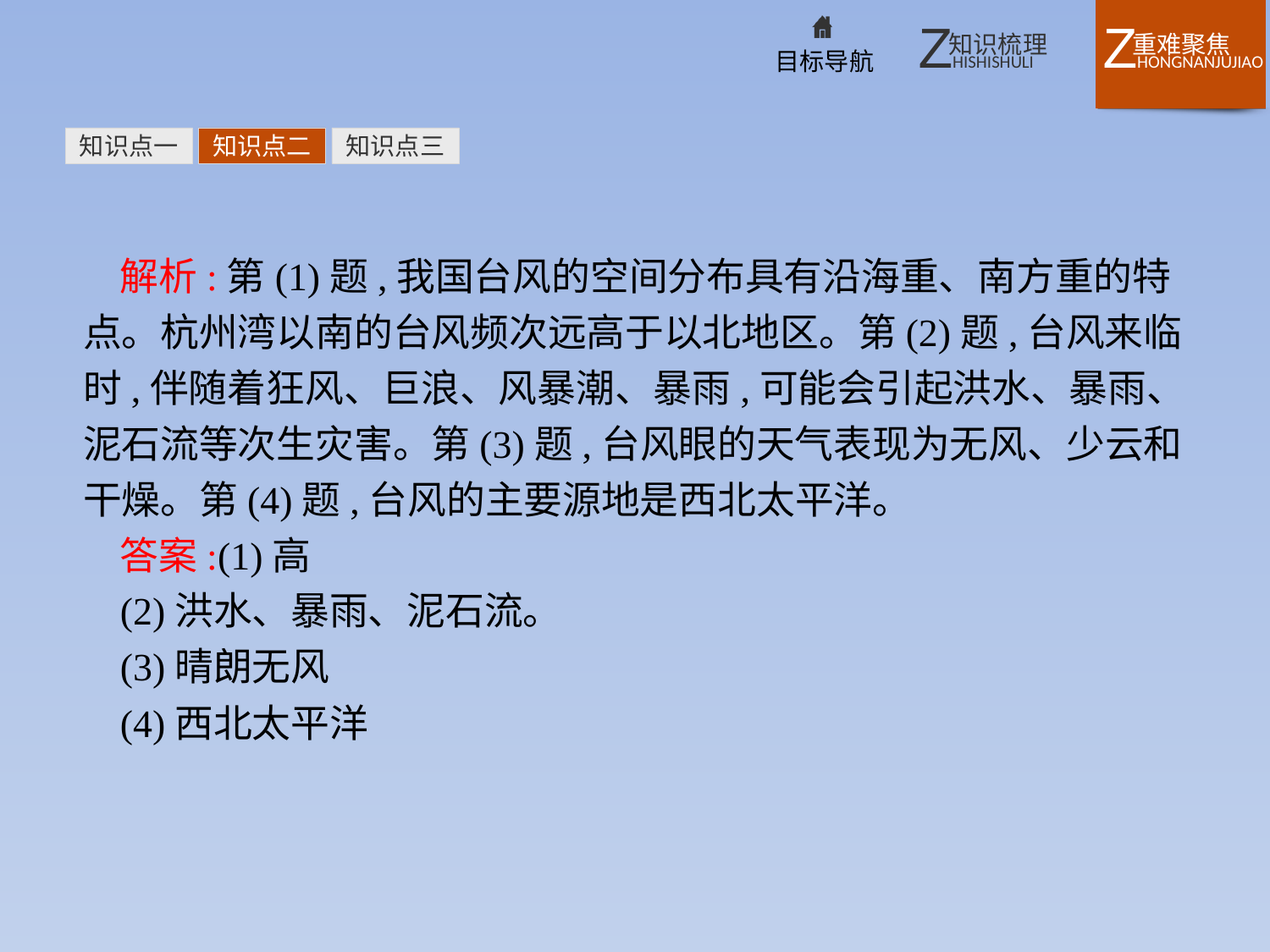

知识点一
知识点二
知识点三
解析:第(1)题,我国台风的空间分布具有沿海重、南方重的特点。杭州湾以南的台风频次远高于以北地区。第(2)题,台风来临时,伴随着狂风、巨浪、风暴潮、暴雨,可能会引起洪水、暴雨、泥石流等次生灾害。第(3)题,台风眼的天气表现为无风、少云和干燥。第(4)题,台风的主要源地是西北太平洋。
答案:(1)高
(2)洪水、暴雨、泥石流。
(3)晴朗无风
(4)西北太平洋